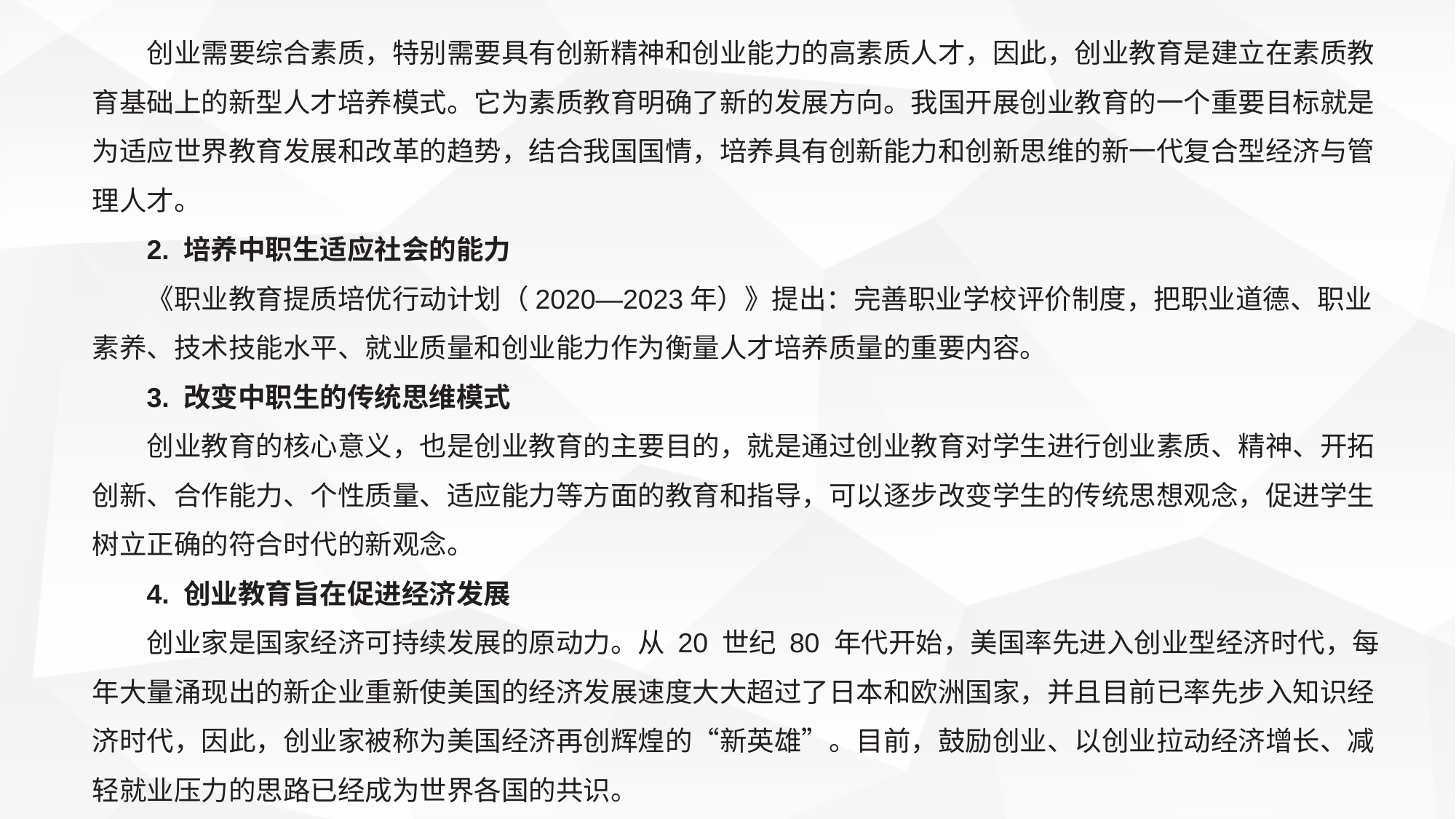

创业需要综合素质，特别需要具有创新精神和创业能力的高素质人才，因此，创业教育是建立在素质教育基础上的新型人才培养模式。它为素质教育明确了新的发展方向。我国开展创业教育的一个重要目标就是为适应世界教育发展和改革的趋势，结合我国国情，培养具有创新能力和创新思维的新一代复合型经济与管理人才。
2. 培养中职生适应社会的能力
《职业教育提质培优行动计划（2020—2023年）》提出：完善职业学校评价制度，把职业道德、职业素养、技术技能水平、就业质量和创业能力作为衡量人才培养质量的重要内容。
3. 改变中职生的传统思维模式
创业教育的核心意义，也是创业教育的主要目的，就是通过创业教育对学生进行创业素质、精神、开拓创新、合作能力、个性质量、适应能力等方面的教育和指导，可以逐步改变学生的传统思想观念，促进学生树立正确的符合时代的新观念。
4. 创业教育旨在促进经济发展
创业家是国家经济可持续发展的原动力。从 20 世纪 80 年代开始，美国率先进入创业型经济时代，每年大量涌现出的新企业重新使美国的经济发展速度大大超过了日本和欧洲国家，并且目前已率先步入知识经济时代，因此，创业家被称为美国经济再创辉煌的“新英雄”。目前，鼓励创业、以创业拉动经济增长、减轻就业压力的思路已经成为世界各国的共识。